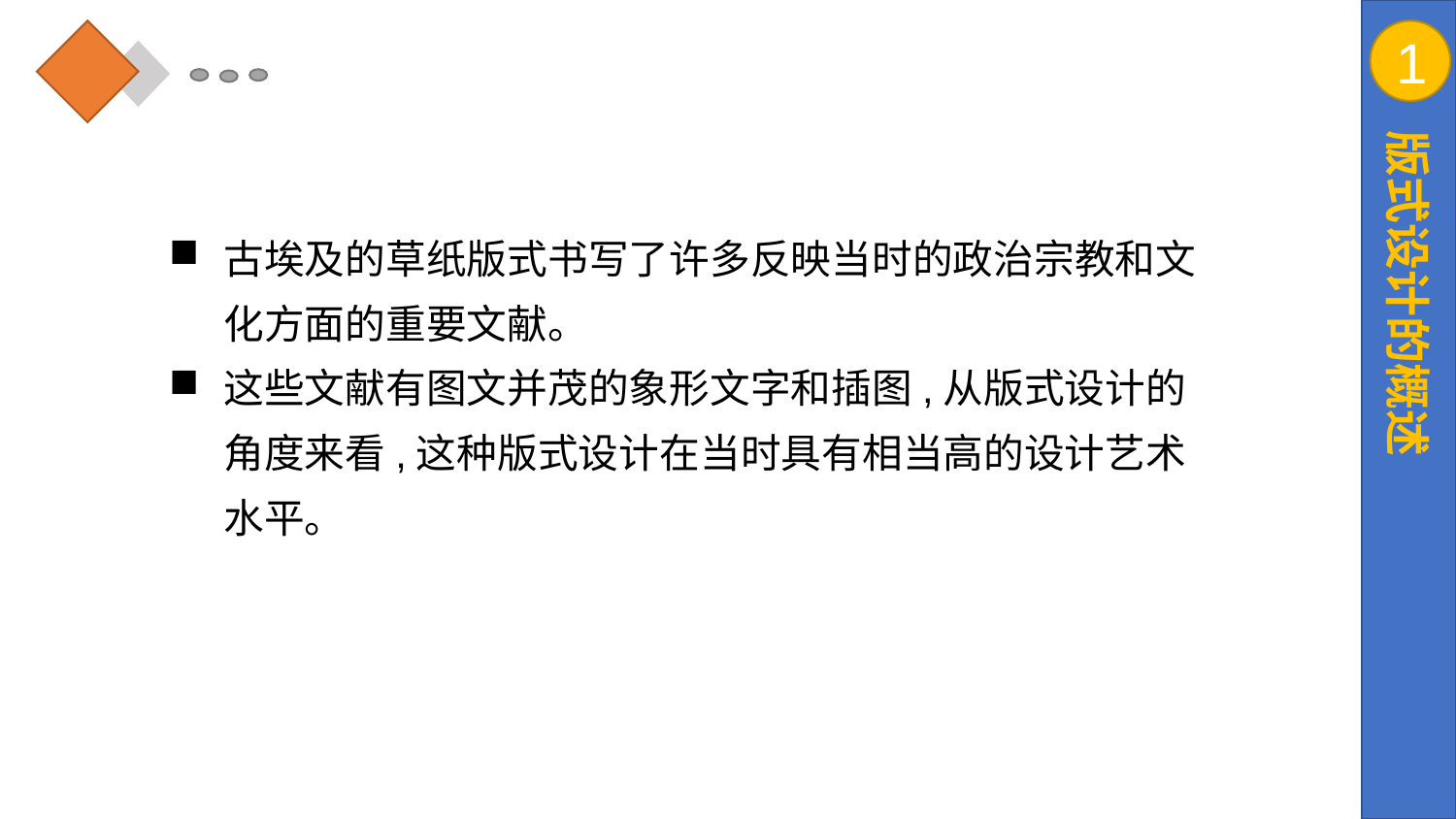

1

版式设计的概述

古埃及的草纸版式书写了许多反映当时的政治宗教和文化方面的重要文献。
这些文献有图文并茂的象形文字和插图,从版式设计的角度来看,这种版式设计在当时具有相当高的设计艺术水平。